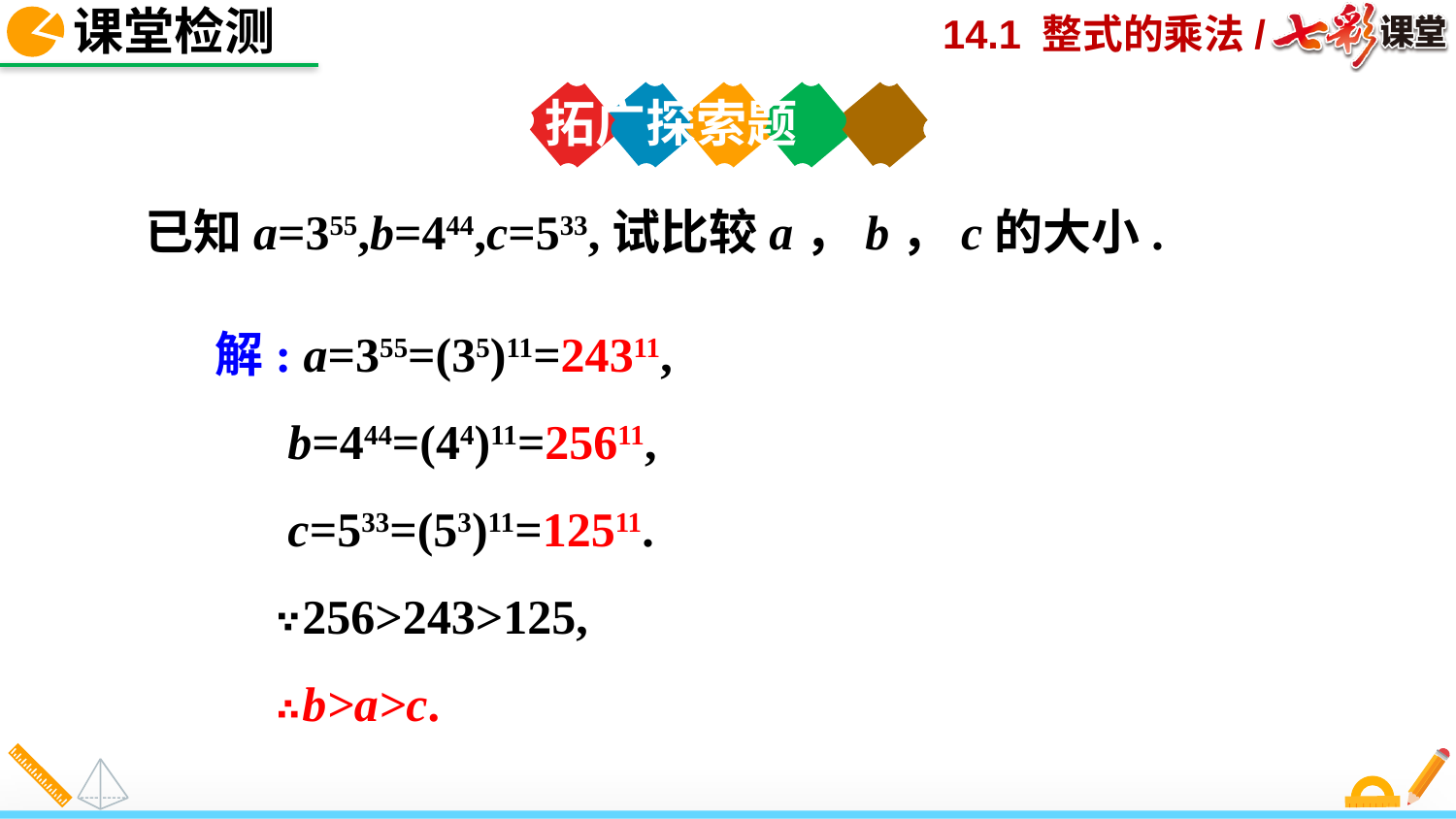

课堂检测

拓广探索题

已知a=355,b=444,c=533,试比较a，b，c的大小.
解: a=355=(35)11=24311,
      b=444=(44)11=25611,
      c=533=(53)11=12511.
     ∵256>243>125,
     ∴b>a>c.